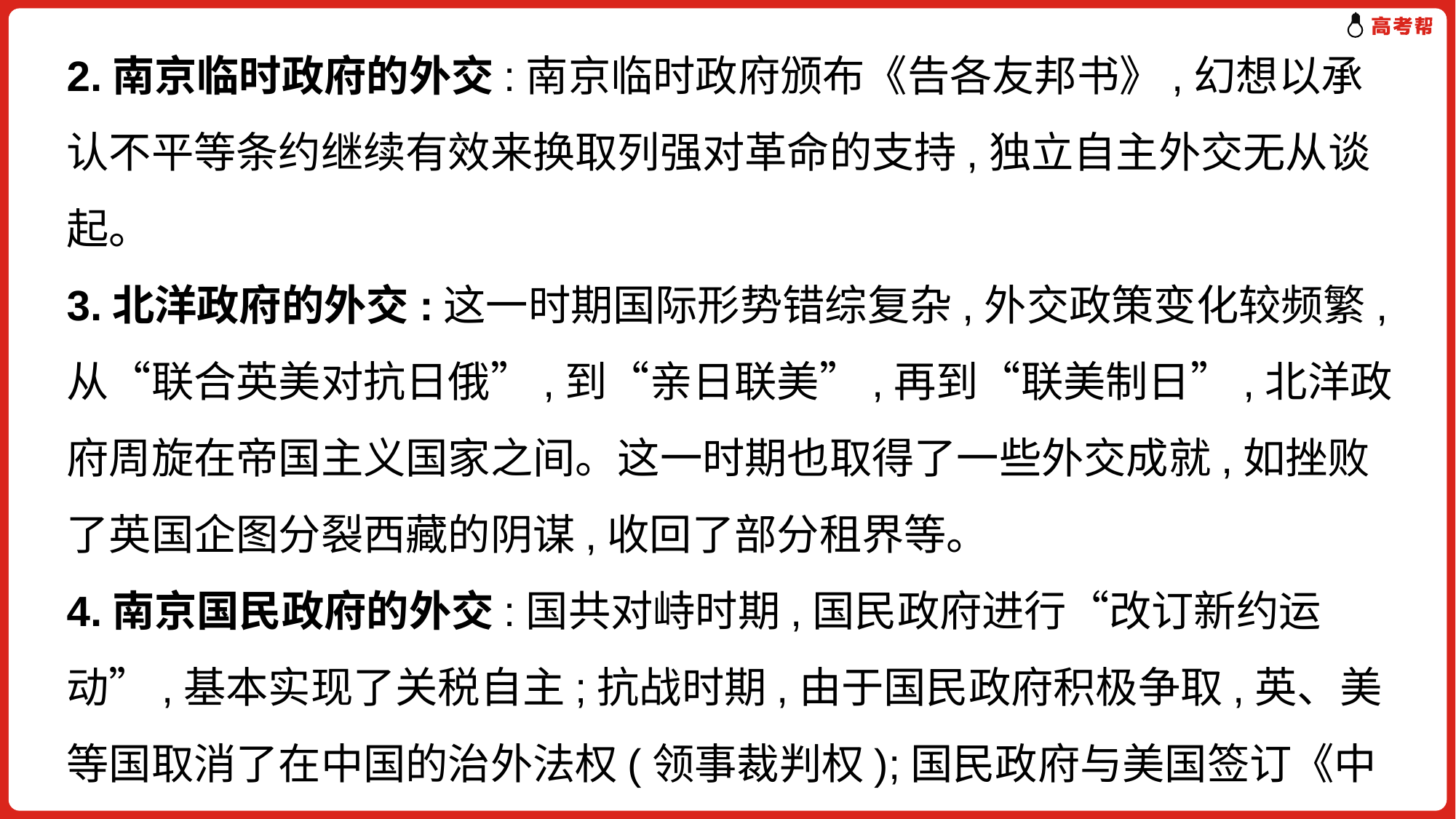

2.南京临时政府的外交:南京临时政府颁布《告各友邦书》,幻想以承认不平等条约继续有效来换取列强对革命的支持,独立自主外交无从谈起。
3.北洋政府的外交:这一时期国际形势错综复杂,外交政策变化较频繁,从“联合英美对抗日俄”,到“亲日联美”,再到“联美制日”,北洋政府周旋在帝国主义国家之间。这一时期也取得了一些外交成就,如挫败了英国企图分裂西藏的阴谋,收回了部分租界等。
4.南京国民政府的外交:国共对峙时期,国民政府进行“改订新约运动”,基本实现了关税自主;抗战时期,由于国民政府积极争取,英、美等国取消了在中国的治外法权(领事裁判权);国民政府与美国签订《中美友好通商航海条约》,美国取得了在华的政治、经济等特权。